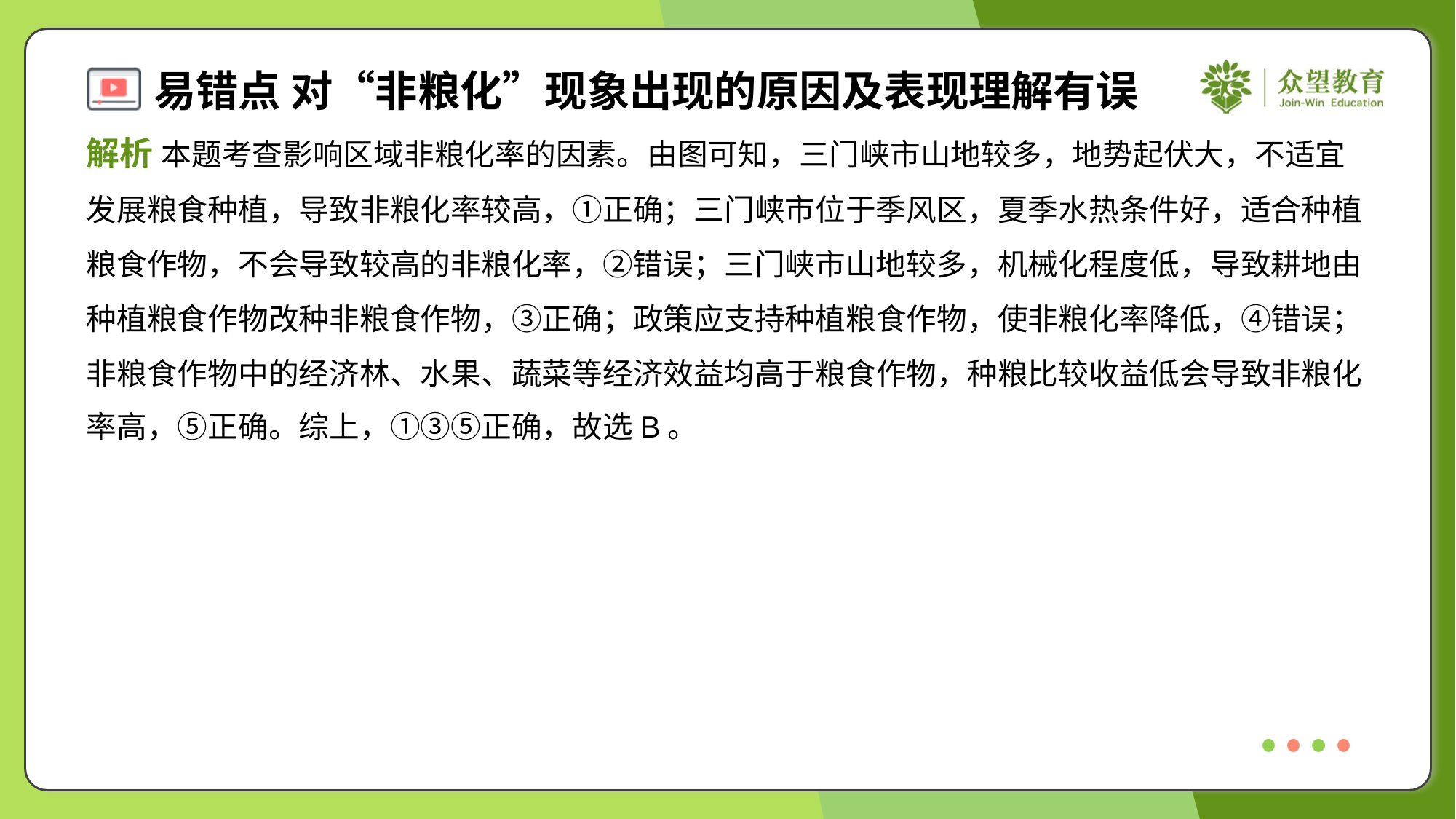

解析 本题考查影响区域非粮化率的因素。由图可知，三门峡市山地较多，地势起伏大，不适宜
发展粮食种植，导致非粮化率较高，①正确；三门峡市位于季风区，夏季水热条件好，适合种植
粮食作物，不会导致较高的非粮化率，②错误；三门峡市山地较多，机械化程度低，导致耕地由
种植粮食作物改种非粮食作物，③正确；政策应支持种植粮食作物，使非粮化率降低，④错误；
非粮食作物中的经济林、水果、蔬菜等经济效益均高于粮食作物，种粮比较收益低会导致非粮化
率高，⑤正确。综上，①③⑤正确，故选B。